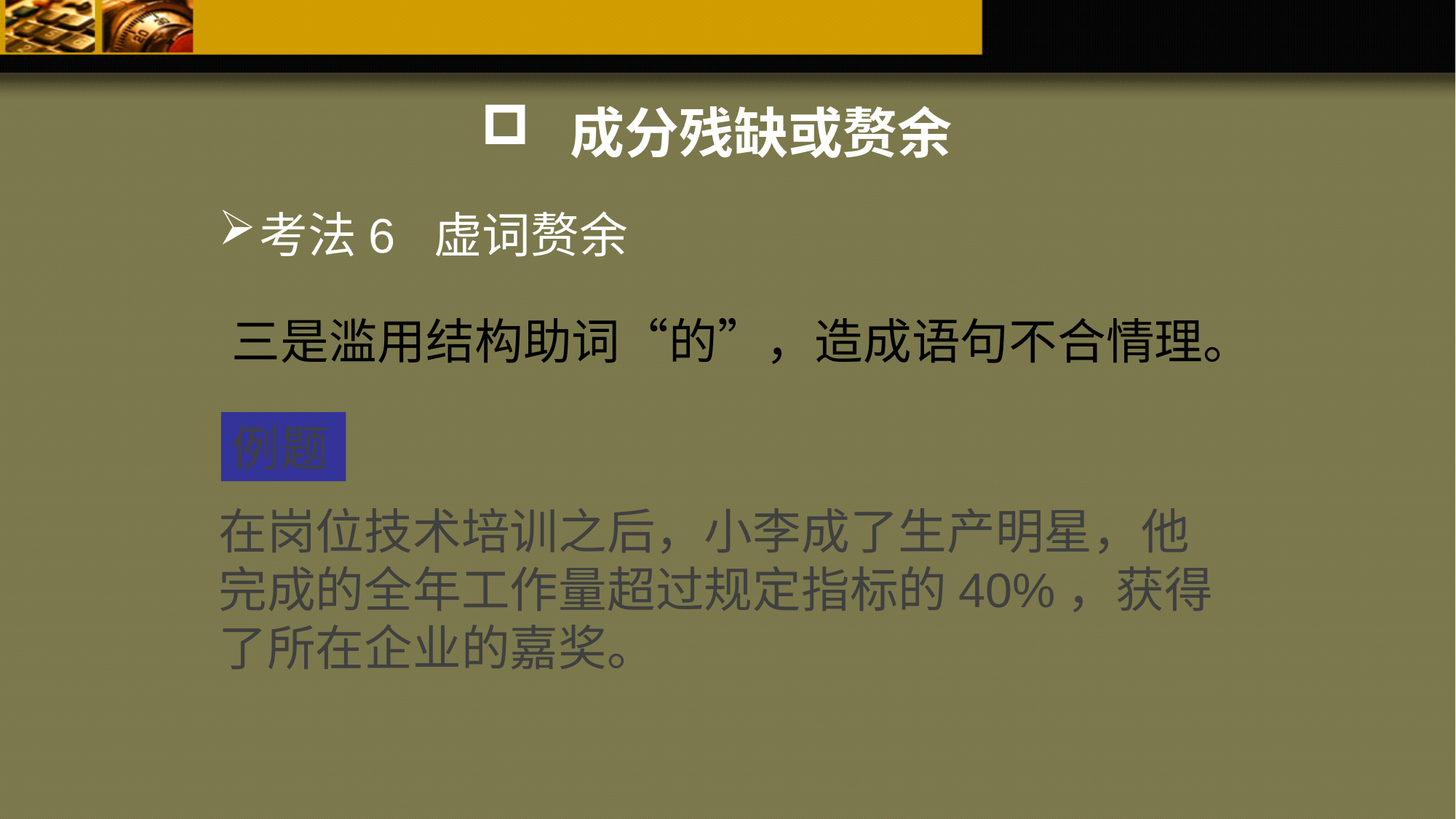

成分残缺或赘余
考法6  虚词赘余
三是滥用结构助词“的”，造成语句不合情理。
例题
在岗位技术培训之后，小李成了生产明星，他完成的全年工作量超过规定指标的40%，获得了所在企业的嘉奖。